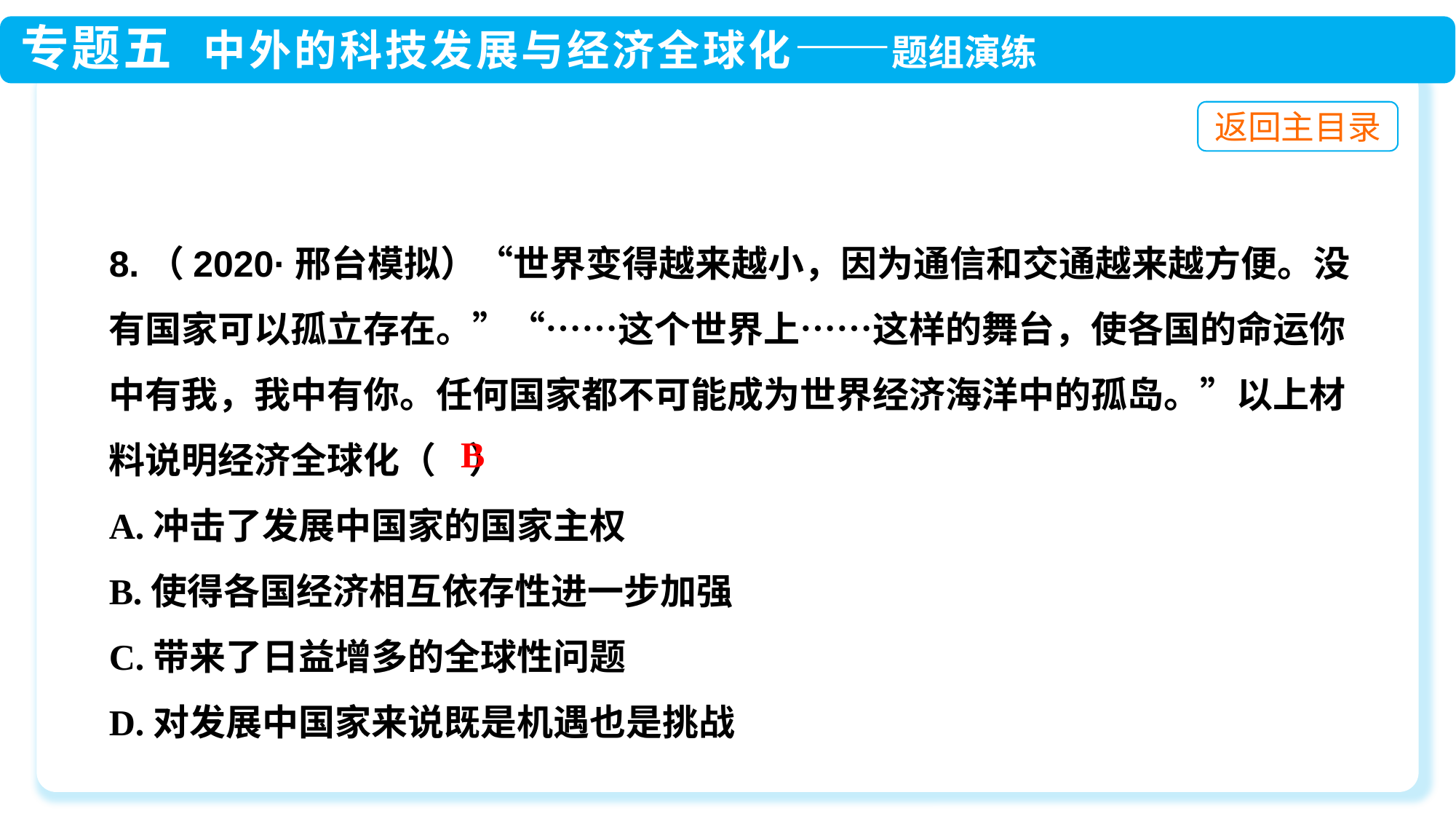

8.（2020·邢台模拟）“世界变得越来越小，因为通信和交通越来越方便。没有国家可以孤立存在。”“……这个世界上……这样的舞台，使各国的命运你中有我，我中有你。任何国家都不可能成为世界经济海洋中的孤岛。”以上材料说明经济全球化（    ）
A.冲击了发展中国家的国家主权
B.使得各国经济相互依存性进一步加强
C.带来了日益增多的全球性问题
D.对发展中国家来说既是机遇也是挑战
B